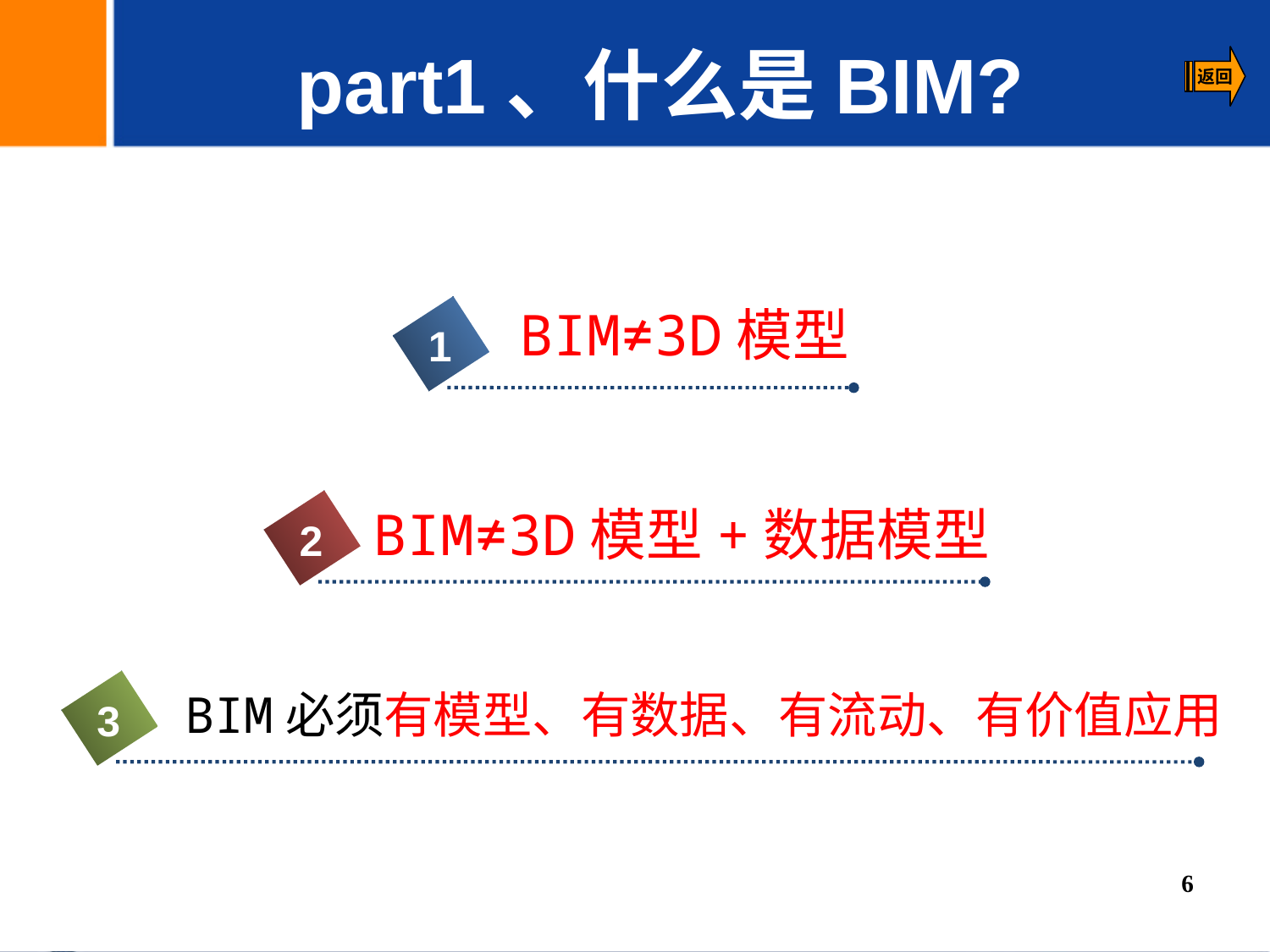

part1、什么是BIM?
BIM≠3D模型

1

BIM≠3D模型+数据模型

2

BIM必须有模型、有数据、有流动、有价值应用

3

6